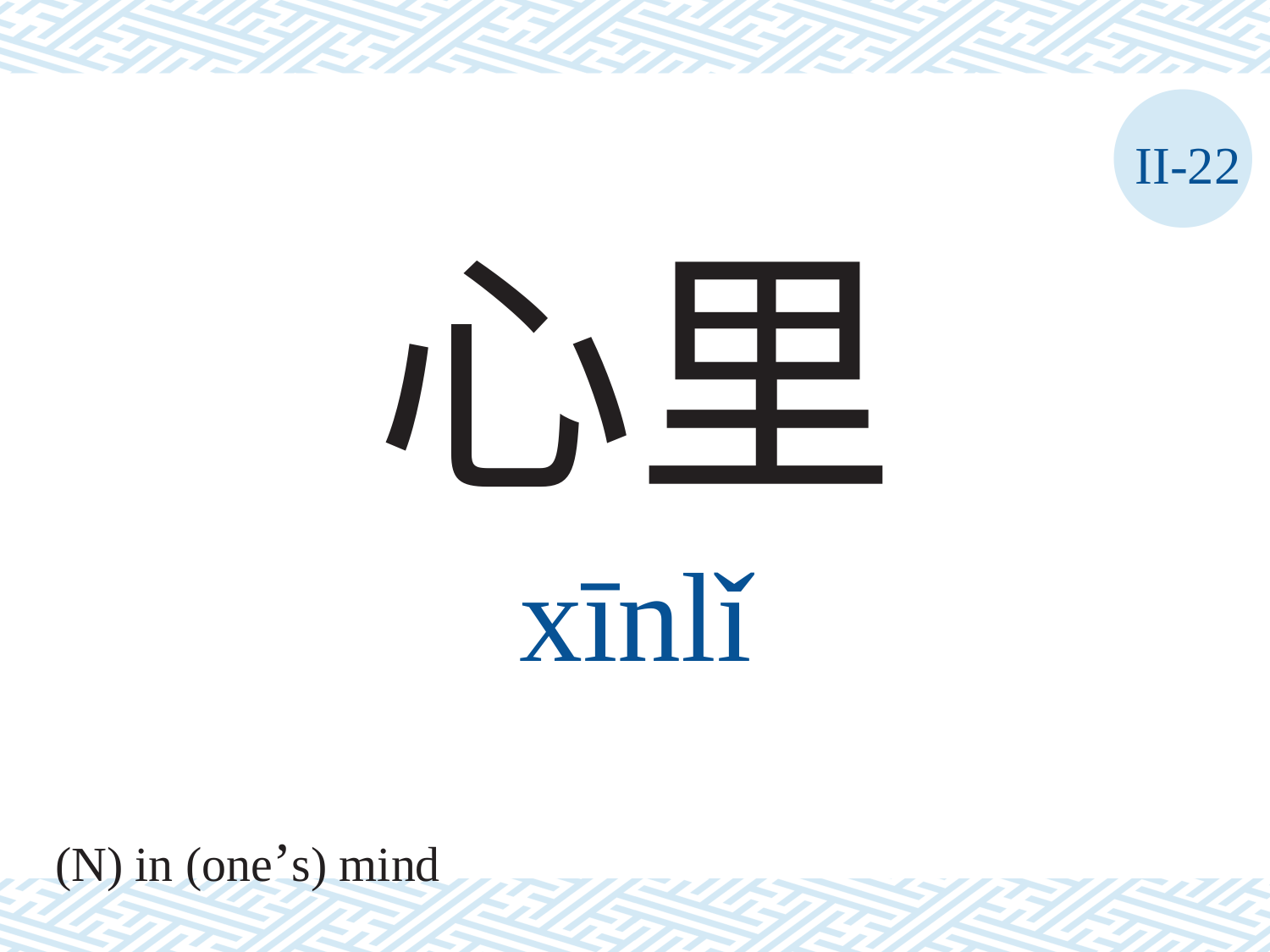

II-22
心里
xīnlǐ
(N) in (one’s) mind